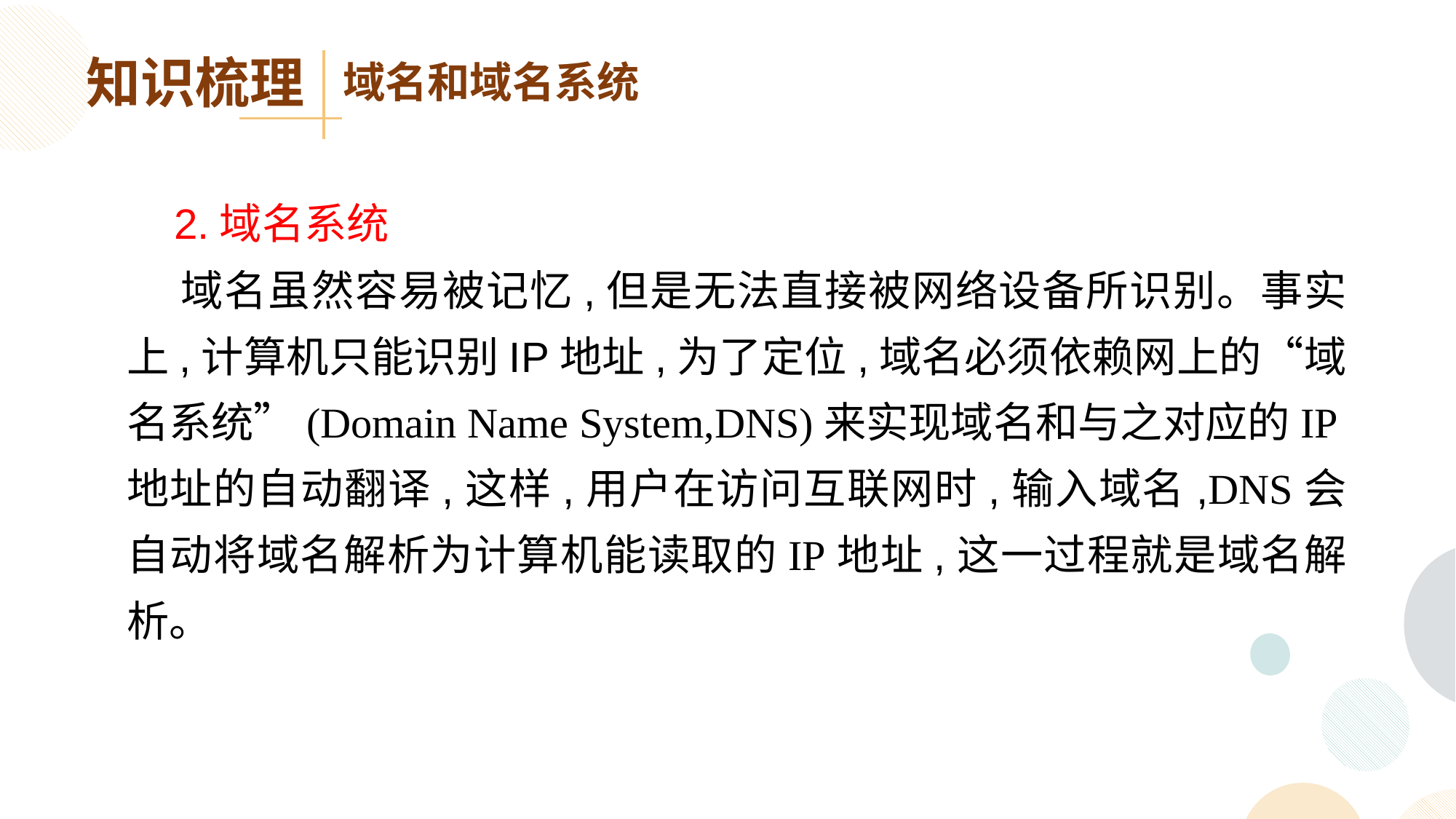

知识梳理
域名和域名系统
    2.域名系统
    域名虽然容易被记忆,但是无法直接被网络设备所识别。事实上,计算机只能识别IP地址,为了定位,域名必须依赖网上的“域名系统”(Domain Name System,DNS)来实现域名和与之对应的IP地址的自动翻译,这样,用户在访问互联网时,输入域名,DNS会自动将域名解析为计算机能读取的IP地址,这一过程就是域名解析。